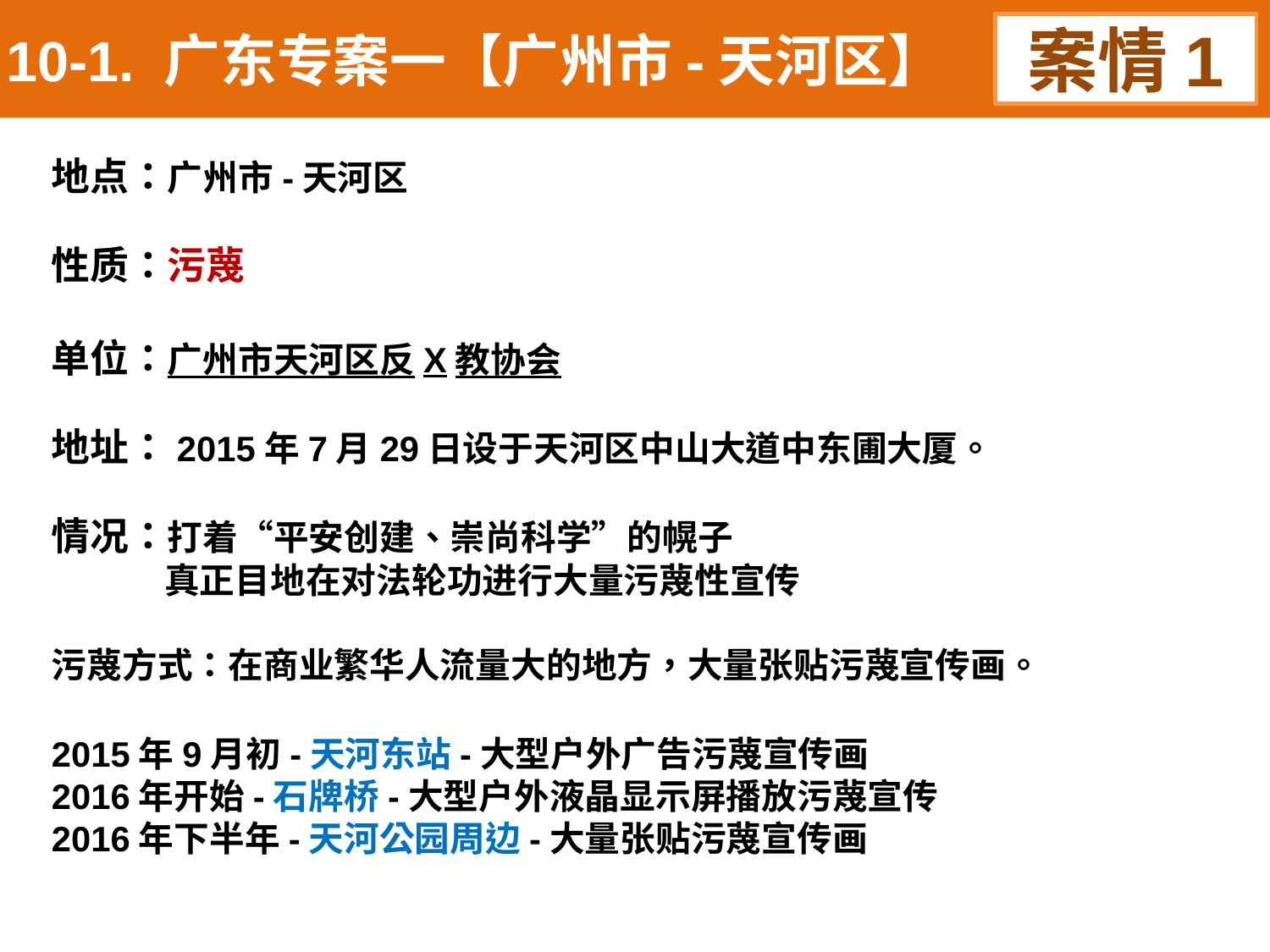

10-1. 广东专案一【广州市-天河区】
案情1

地点：广州市-天河区

性质：污蔑

单位：广州市天河区反X教协会

地址：2015年7月29日设于天河区中山大道中东圃大厦。

情况：打着“平安创建、崇尚科学”的幌子
             真正目地在对法轮功进行大量污蔑性宣传

污蔑方式：在商业繁华人流量大的地方，大量张贴污蔑宣传画。

2015年9月初-天河东站-大型户外广告污蔑宣传画
2016年开始-石牌桥-大型户外液晶显示屏播放污蔑宣传
2016年下半年-天河公园周边-大量张贴污蔑宣传画